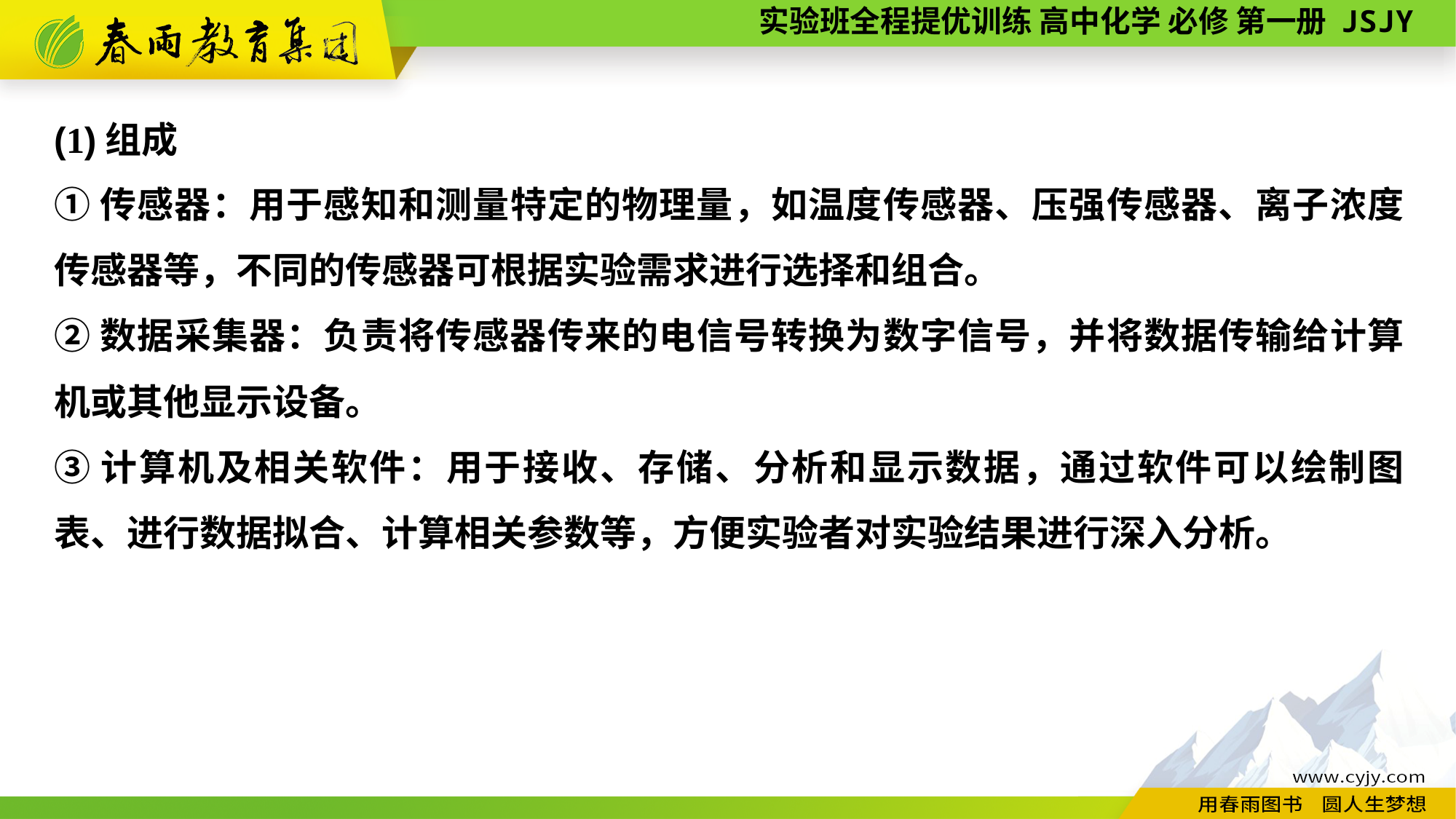

(1)组成
①传感器：用于感知和测量特定的物理量，如温度传感器、压强传感器、离子浓度传感器等，不同的传感器可根据实验需求进行选择和组合。
②数据采集器：负责将传感器传来的电信号转换为数字信号，并将数据传输给计算机或其他显示设备。
③计算机及相关软件：用于接收、存储、分析和显示数据，通过软件可以绘制图表、进行数据拟合、计算相关参数等，方便实验者对实验结果进行深入分析。